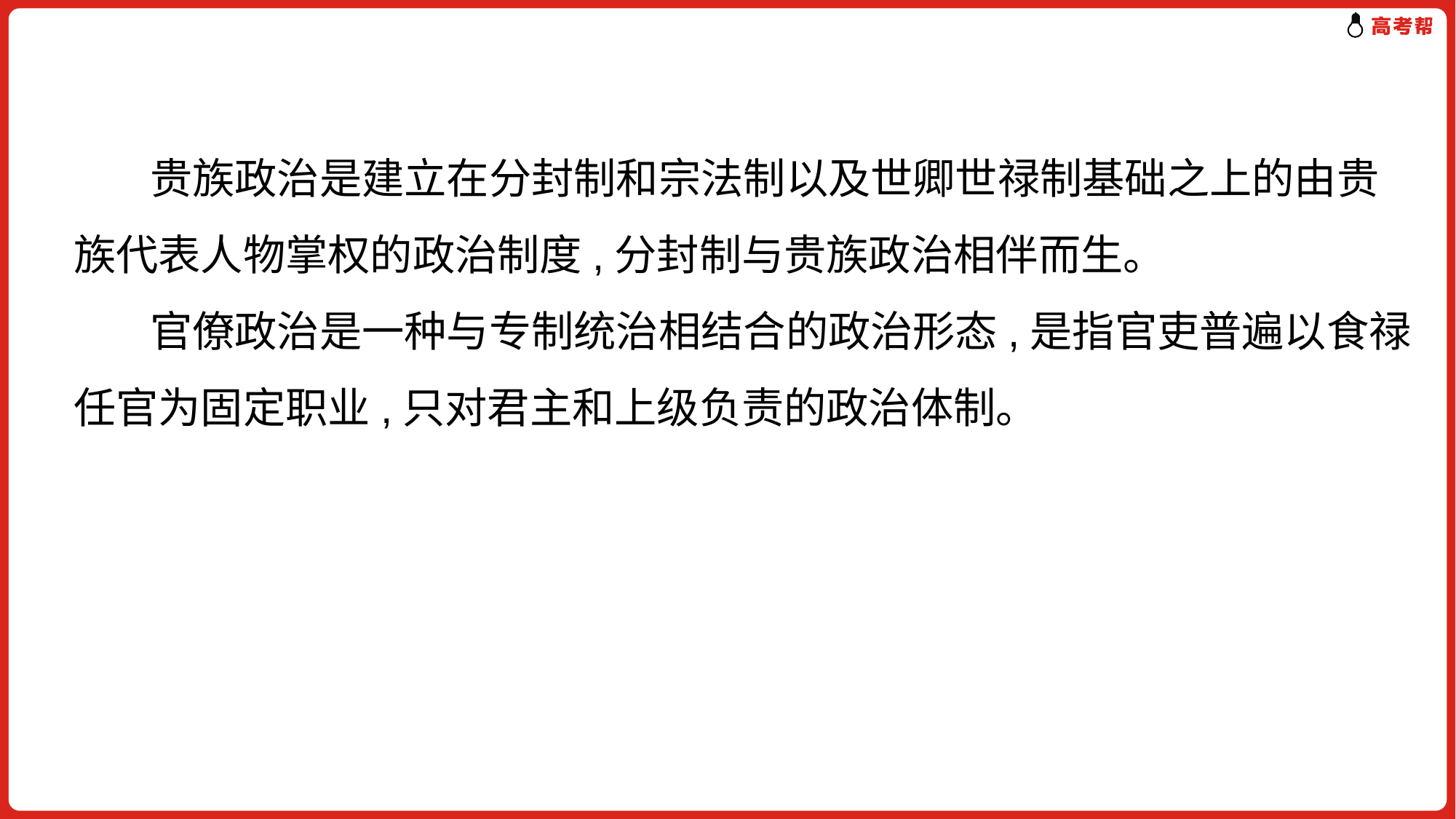

贵族政治是建立在分封制和宗法制以及世卿世禄制基础之上的由贵
族代表人物掌权的政治制度,分封制与贵族政治相伴而生。
       官僚政治是一种与专制统治相结合的政治形态,是指官吏普遍以食禄
任官为固定职业,只对君主和上级负责的政治体制。